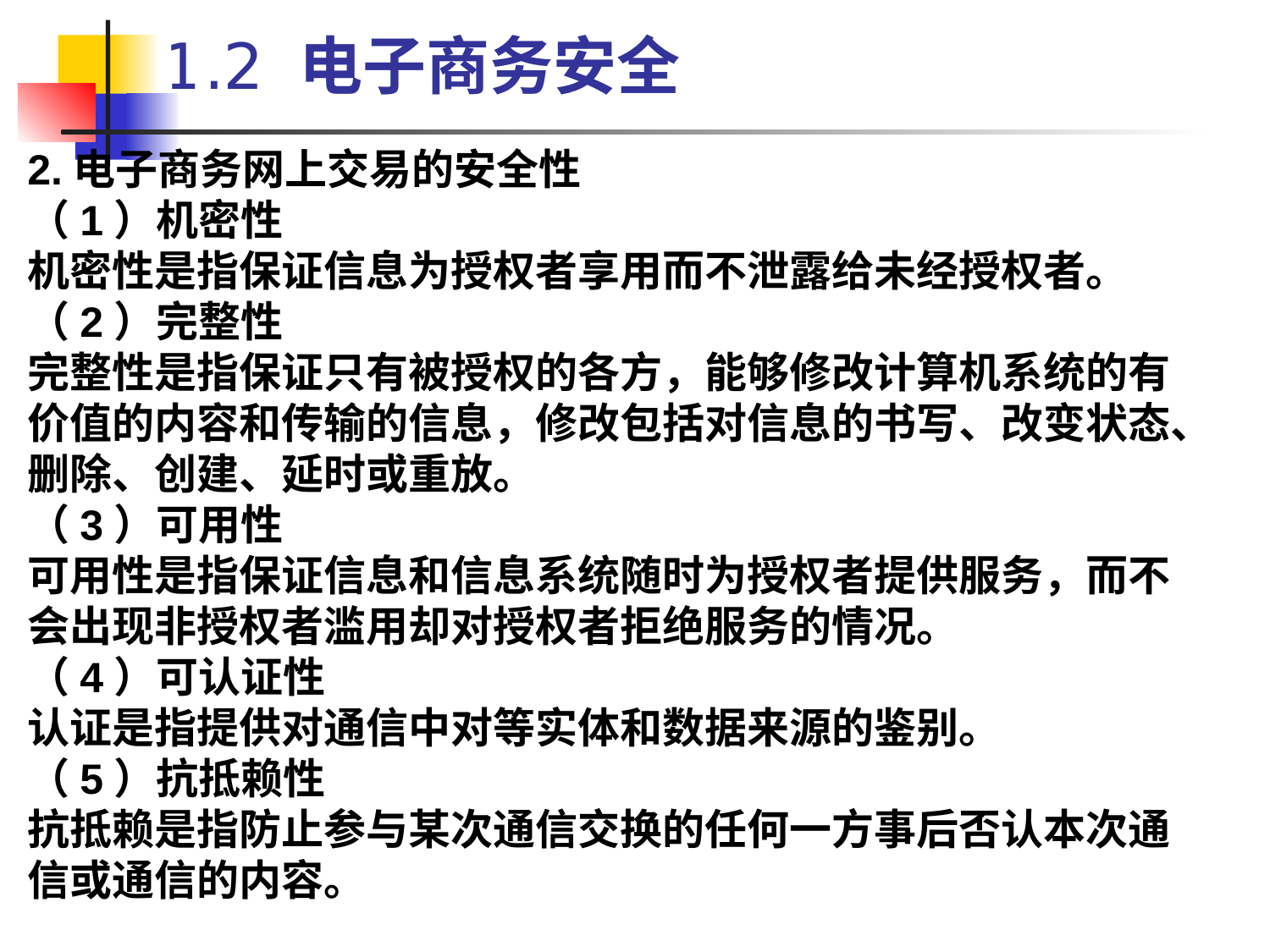

1.2 电子商务安全
2.电子商务网上交易的安全性
（1）机密性
机密性是指保证信息为授权者享用而不泄露给未经授权者。
（2）完整性
完整性是指保证只有被授权的各方，能够修改计算机系统的有价值的内容和传输的信息，修改包括对信息的书写、改变状态、删除、创建、延时或重放。
（3）可用性
可用性是指保证信息和信息系统随时为授权者提供服务，而不会出现非授权者滥用却对授权者拒绝服务的情况。
（4）可认证性
认证是指提供对通信中对等实体和数据来源的鉴别。
（5）抗抵赖性
抗抵赖是指防止参与某次通信交换的任何一方事后否认本次通信或通信的内容。